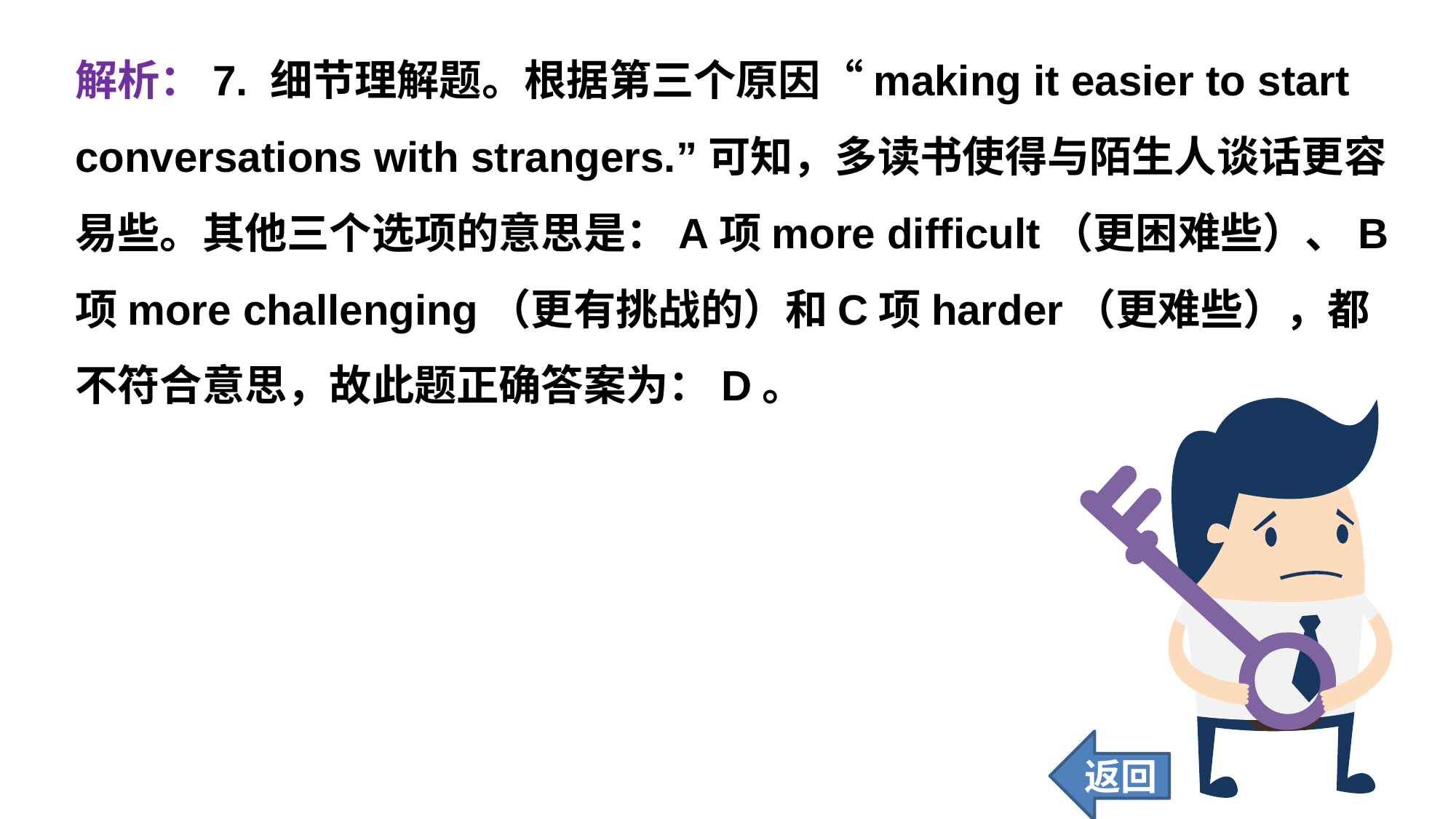

解析：7. 细节理解题。根据第三个原因“making it easier to start conversations with strangers.”可知，多读书使得与陌生人谈话更容易些。其他三个选项的意思是：A项more difficult（更困难些）、B项more challenging（更有挑战的）和C项harder（更难些），都不符合意思，故此题正确答案为：D。

返回
76